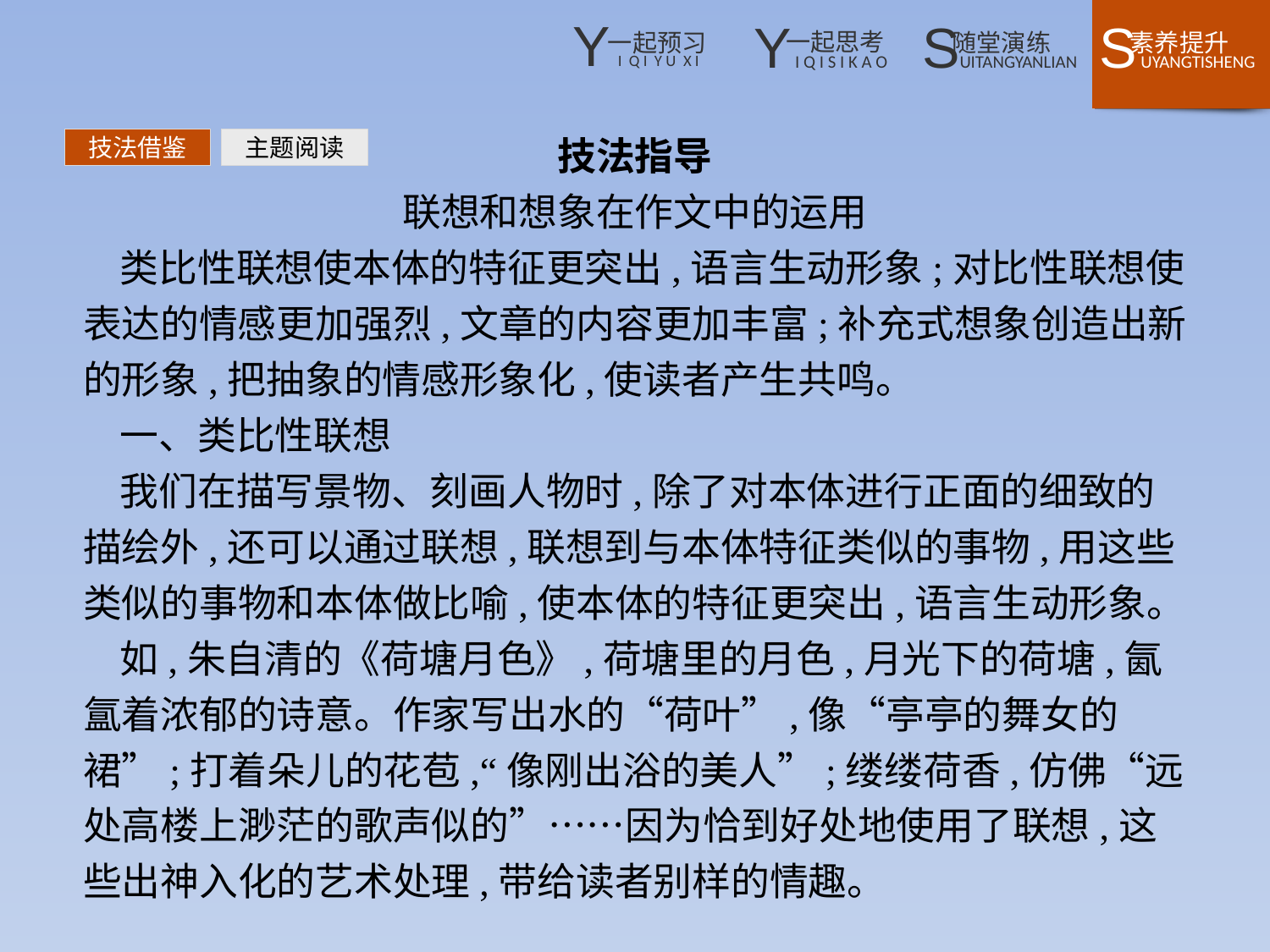

技法指导
联想和想象在作文中的运用
类比性联想使本体的特征更突出,语言生动形象;对比性联想使表达的情感更加强烈,文章的内容更加丰富;补充式想象创造出新的形象,把抽象的情感形象化,使读者产生共鸣。
一、类比性联想
我们在描写景物、刻画人物时,除了对本体进行正面的细致的描绘外,还可以通过联想,联想到与本体特征类似的事物,用这些类似的事物和本体做比喻,使本体的特征更突出,语言生动形象。
如,朱自清的《荷塘月色》,荷塘里的月色,月光下的荷塘,氤氲着浓郁的诗意。作家写出水的“荷叶”,像“亭亭的舞女的裙”;打着朵儿的花苞,“像刚出浴的美人”;缕缕荷香,仿佛“远处高楼上渺茫的歌声似的”……因为恰到好处地使用了联想,这些出神入化的艺术处理,带给读者别样的情趣。
技法借鉴
主题阅读